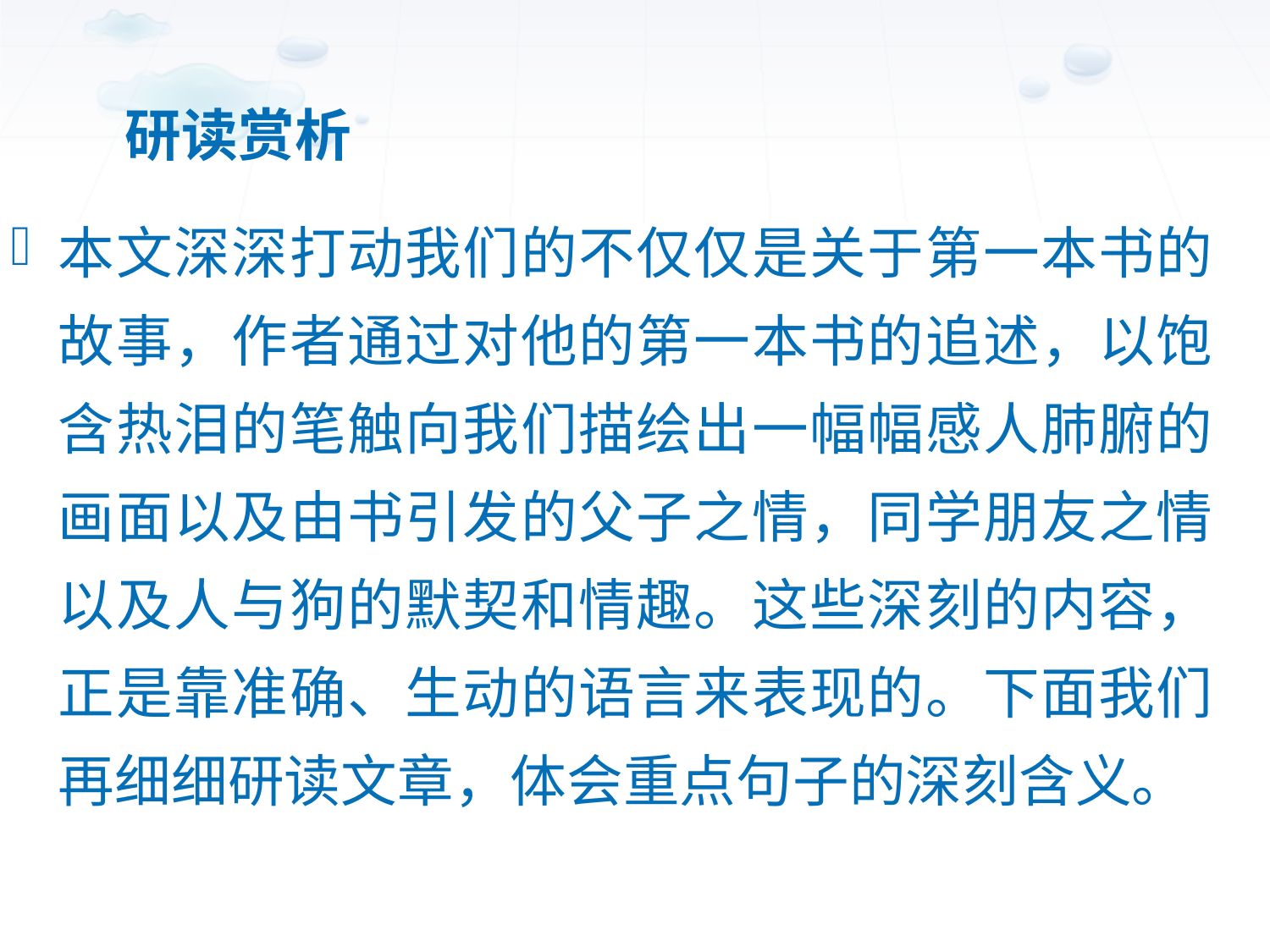

# 研读赏析
本文深深打动我们的不仅仅是关于第一本书的故事，作者通过对他的第一本书的追述，以饱含热泪的笔触向我们描绘出一幅幅感人肺腑的画面以及由书引发的父子之情，同学朋友之情以及人与狗的默契和情趣。这些深刻的内容，正是靠准确、生动的语言来表现的。下面我们再细细研读文章，体会重点句子的深刻含义。